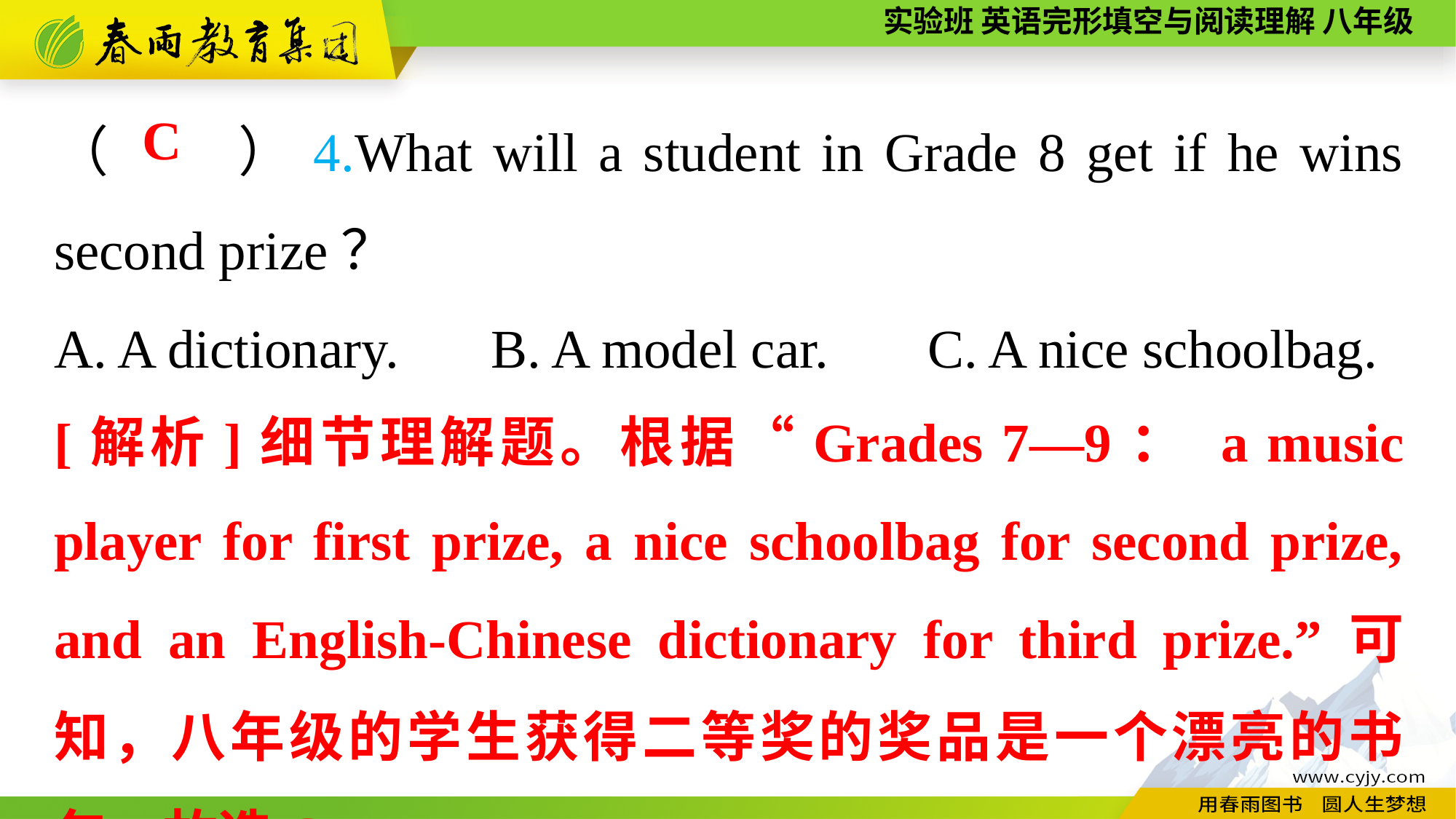

（　　）4.What will a student in Grade 8 get if he wins second prize？
A. A dictionary.	B. A model car.	C. A nice schoolbag.
C
[解析]细节理解题。根据“Grades 7—9： a music player for first prize, a nice schoolbag for second prize, and an English-Chinese dictionary for third prize.”可知，八年级的学生获得二等奖的奖品是一个漂亮的书包。故选C。